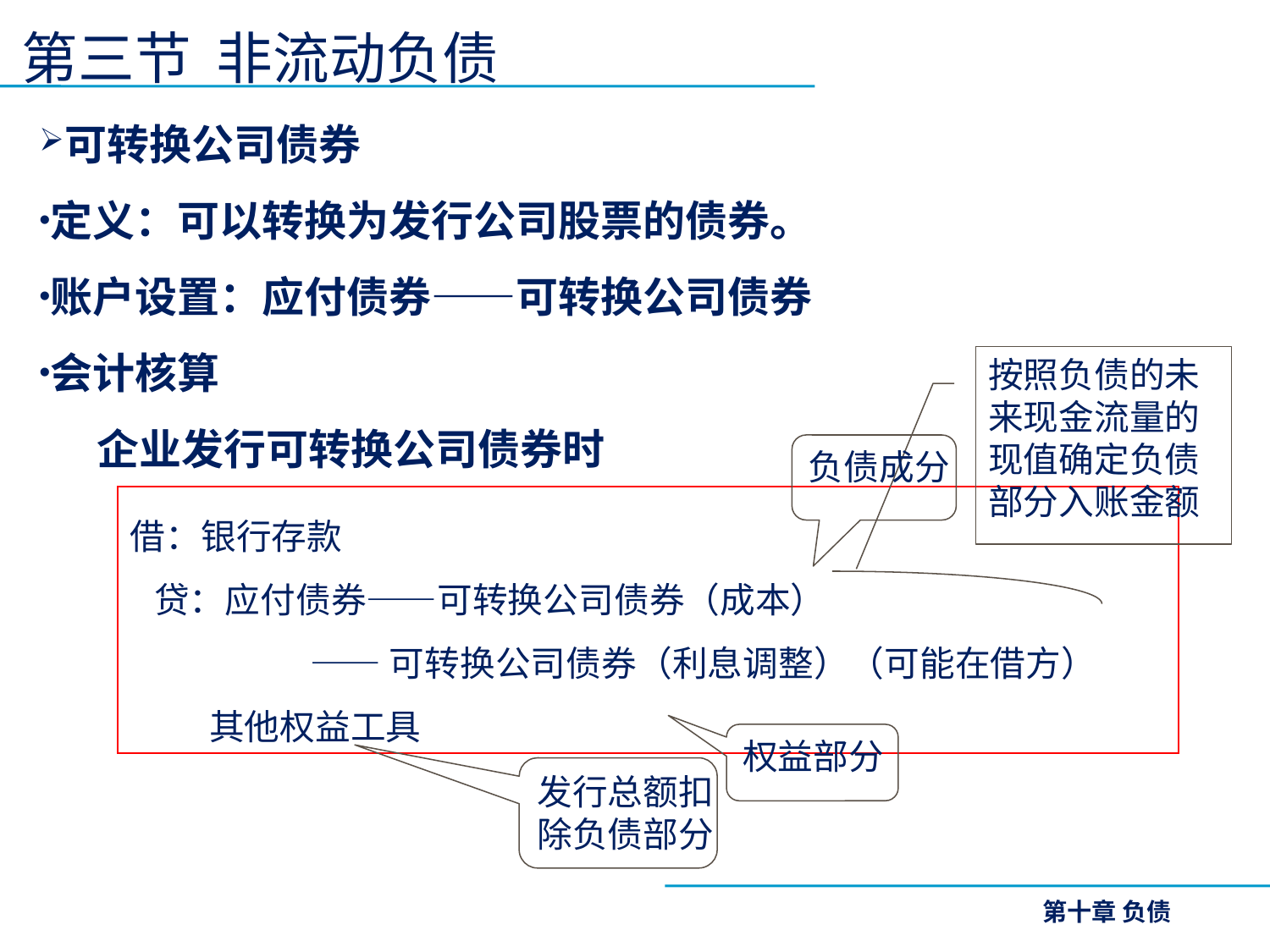

# 第三节  非流动负债
可转换公司债券
定义：可以转换为发行公司股票的债券。
账户设置：应付债券——可转换公司债券
会计核算
     企业发行可转换公司债券时

按照负债的未
来现金流量的
现值确定负债
部分入账金额
负债成分
借：银行存款
  贷：应付债券——可转换公司债券（成本）
                       ——可转换公司债券（利息调整）（可能在借方）
         其他权益工具

权益部分
发行总额扣
除负债部分